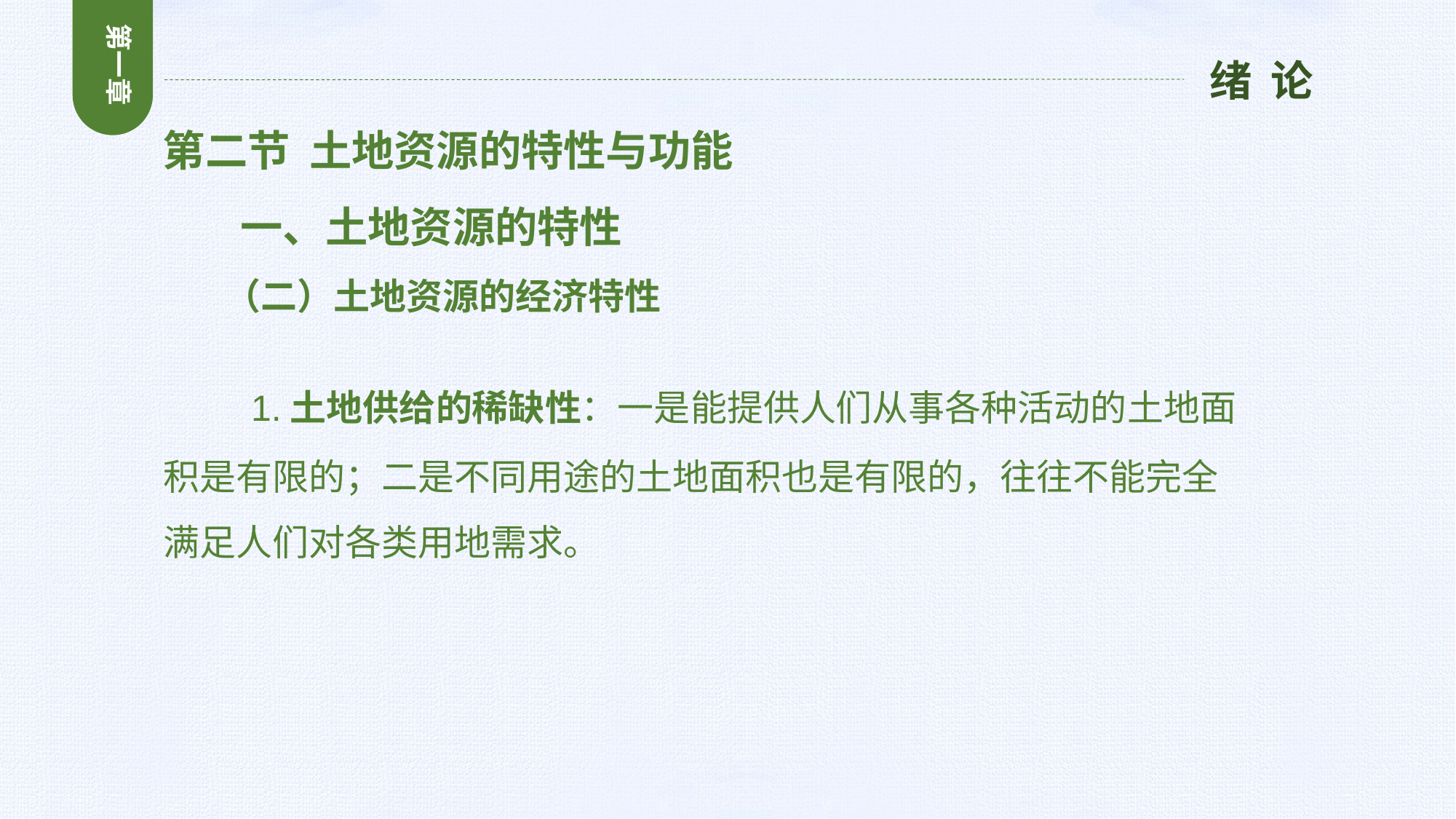

第一章
绪  论
第二节  土地资源的特性与功能
       一、土地资源的特性
        （二）土地资源的经济特性

       1.土地供给的稀缺性：一是能提供人们从事各种活动的土地面积是有限的；二是不同用途的土地面积也是有限的，往往不能完全满足人们对各类用地需求。